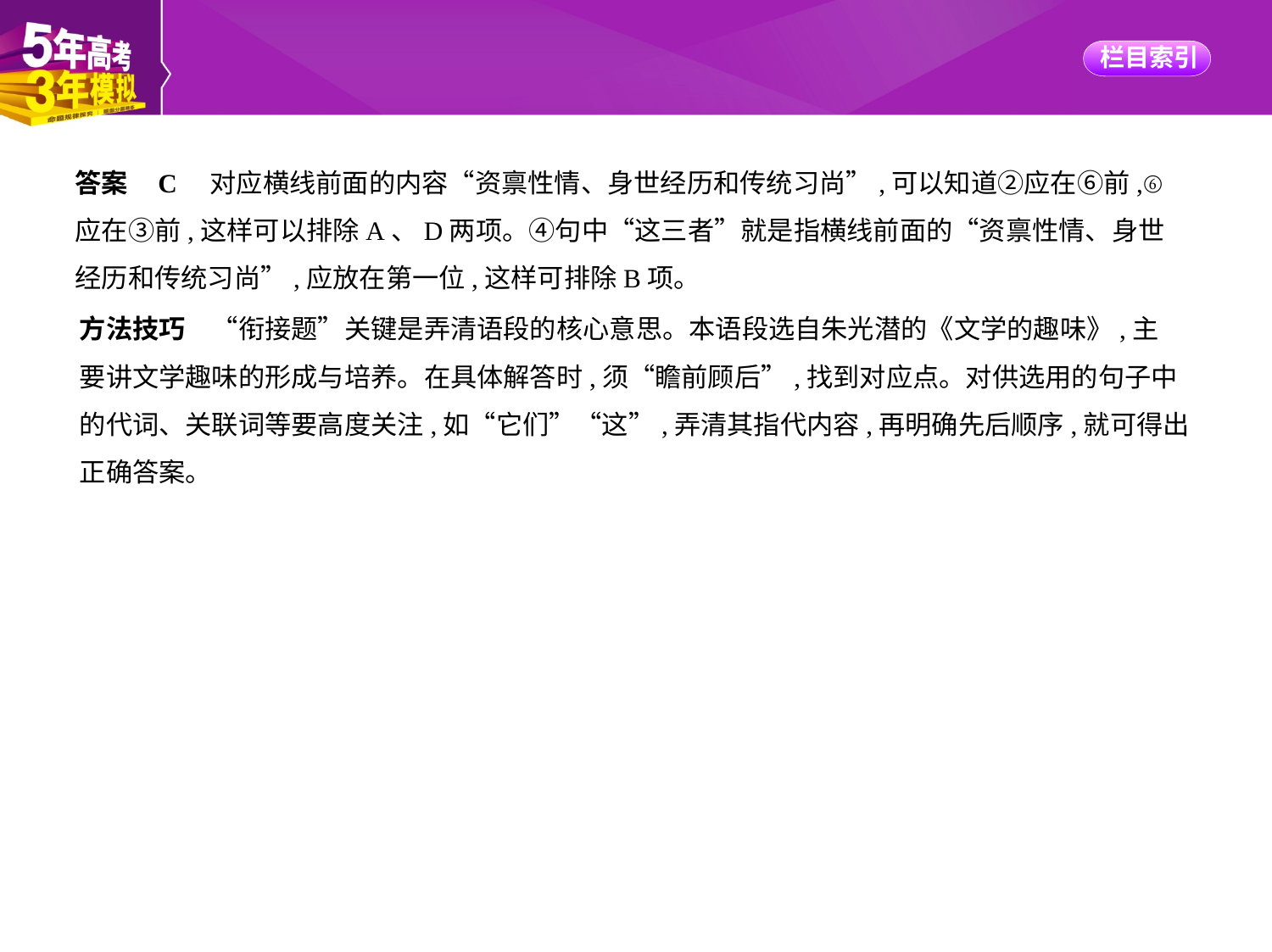

答案    C　对应横线前面的内容“资禀性情、身世经历和传统习尚”,可以知道②应在⑥前,⑥
应在③前,这样可以排除A、D两项。④句中“这三者”就是指横线前面的“资禀性情、身世
经历和传统习尚”,应放在第一位,这样可排除B项。
方法技巧　“衔接题”关键是弄清语段的核心意思。本语段选自朱光潜的《文学的趣味》,主
要讲文学趣味的形成与培养。在具体解答时,须“瞻前顾后”,找到对应点。对供选用的句子中
的代词、关联词等要高度关注,如“它们”“这”,弄清其指代内容,再明确先后顺序,就可得出
正确答案。